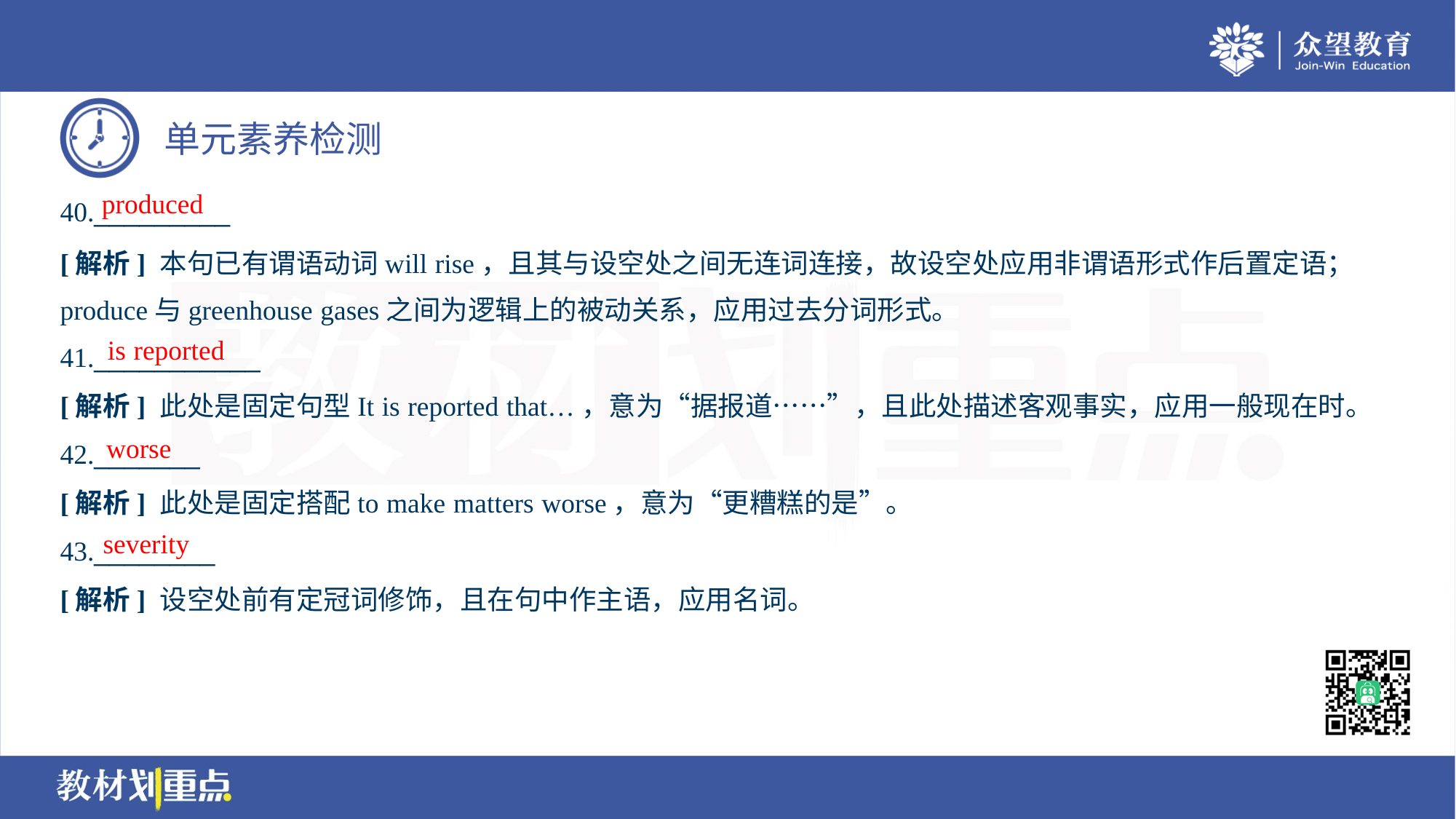

produced
40._________
[解析] 本句已有谓语动词will rise，且其与设空处之间无连词连接，故设空处应用非谓语形式作后置定语；
produce与greenhouse gases之间为逻辑上的被动关系，应用过去分词形式。
is reported
41.___________
[解析] 此处是固定句型It is reported that…，意为“据报道……”，且此处描述客观事实，应用一般现在时。
worse
42._______
[解析] 此处是固定搭配to make matters worse，意为“更糟糕的是”。
severity
43.________
[解析] 设空处前有定冠词修饰，且在句中作主语，应用名词。